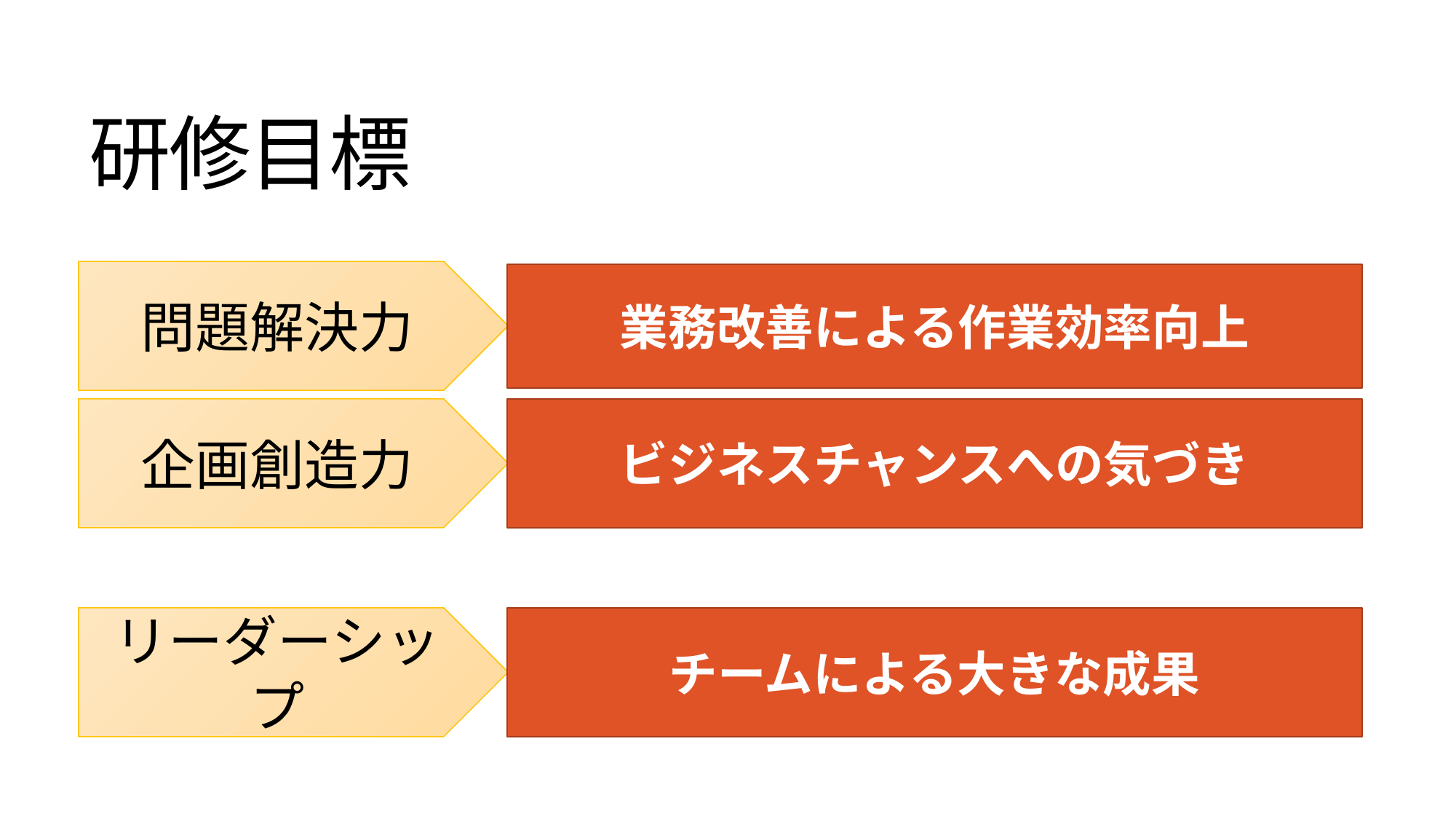

# 研修目標
問題解決力
業務改善による作業効率向上
企画創造力
ビジネスチャンスへの気づき
リーダーシップ
チームによる大きな成果